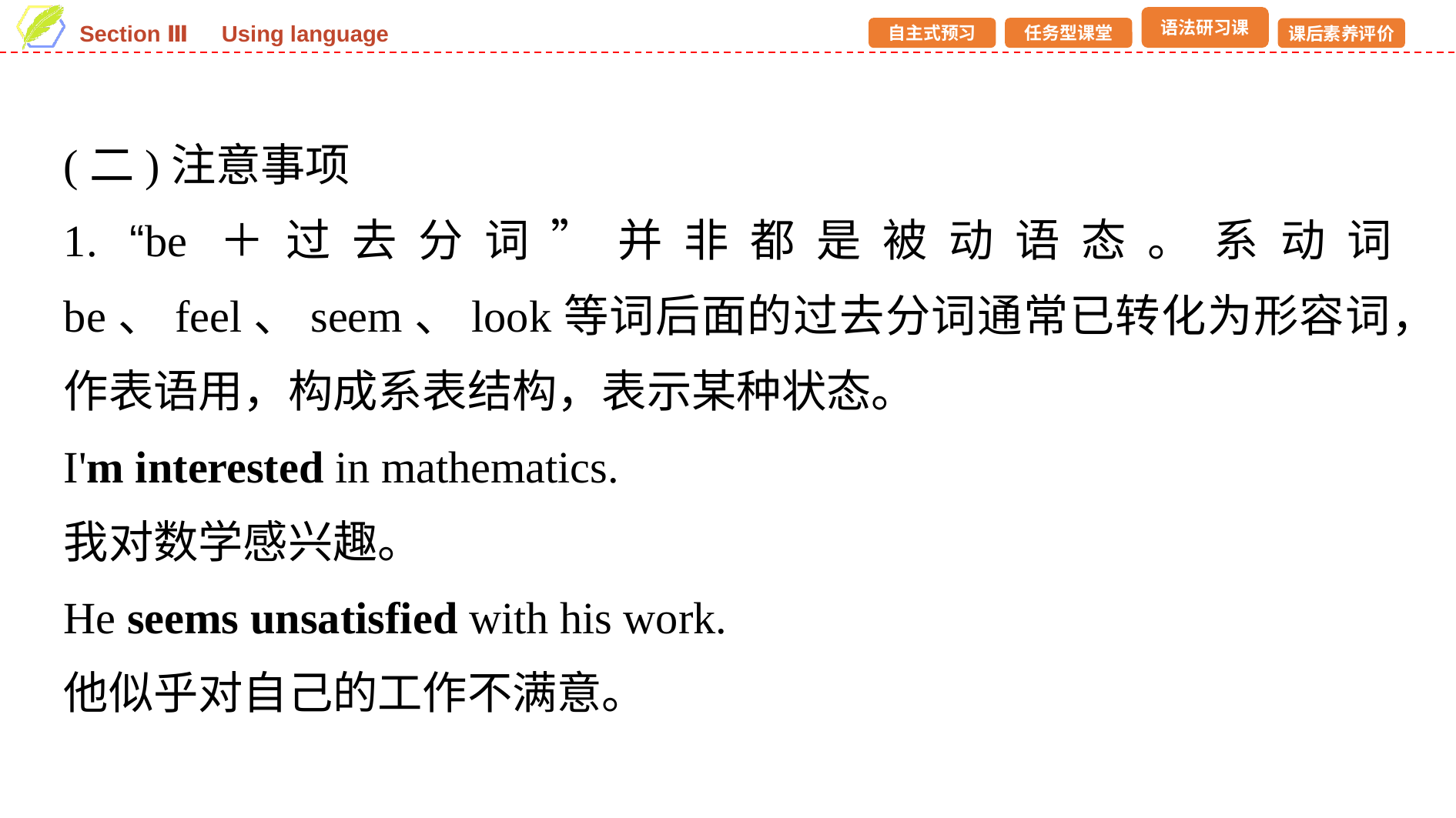

(二)注意事项
1. “be＋过去分词”并非都是被动语态。系动词 be、feel、seem、look等词后面的过去分词通常已转化为形容词，作表语用，构成系表结构，表示某种状态。
I'm interested in mathematics.
我对数学感兴趣。
He seems unsatisfied with his work.
他似乎对自己的工作不满意。